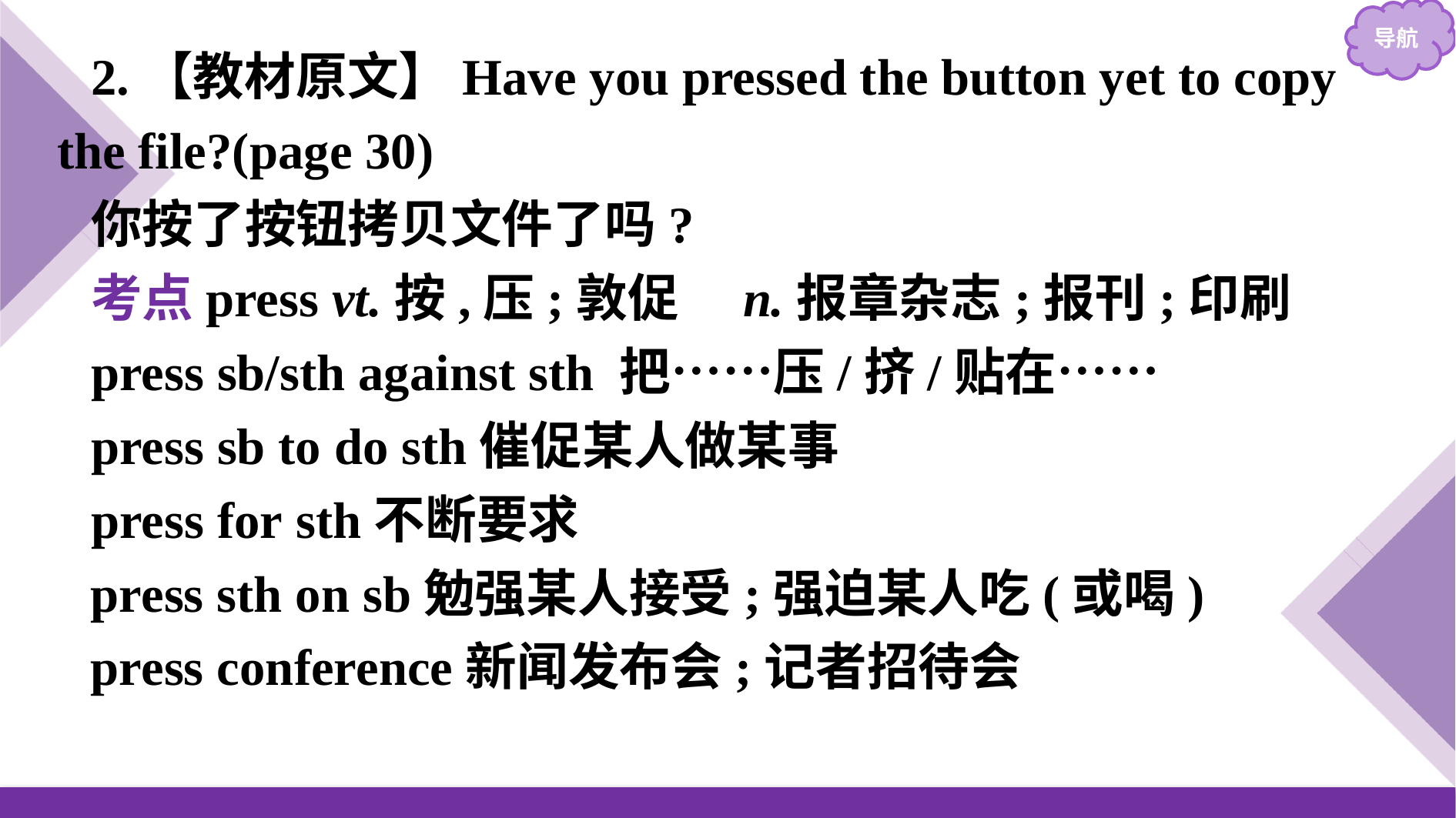

2.【教材原文】Have you pressed the button yet to copy the file?(page 30)
你按了按钮拷贝文件了吗?
考点press vt.按,压;敦促　n.报章杂志;报刊;印刷
press sb/sth against sth 把……压/挤/贴在……
press sb to do sth催促某人做某事
press for sth不断要求
press sth on sb勉强某人接受;强迫某人吃(或喝)
press conference新闻发布会;记者招待会